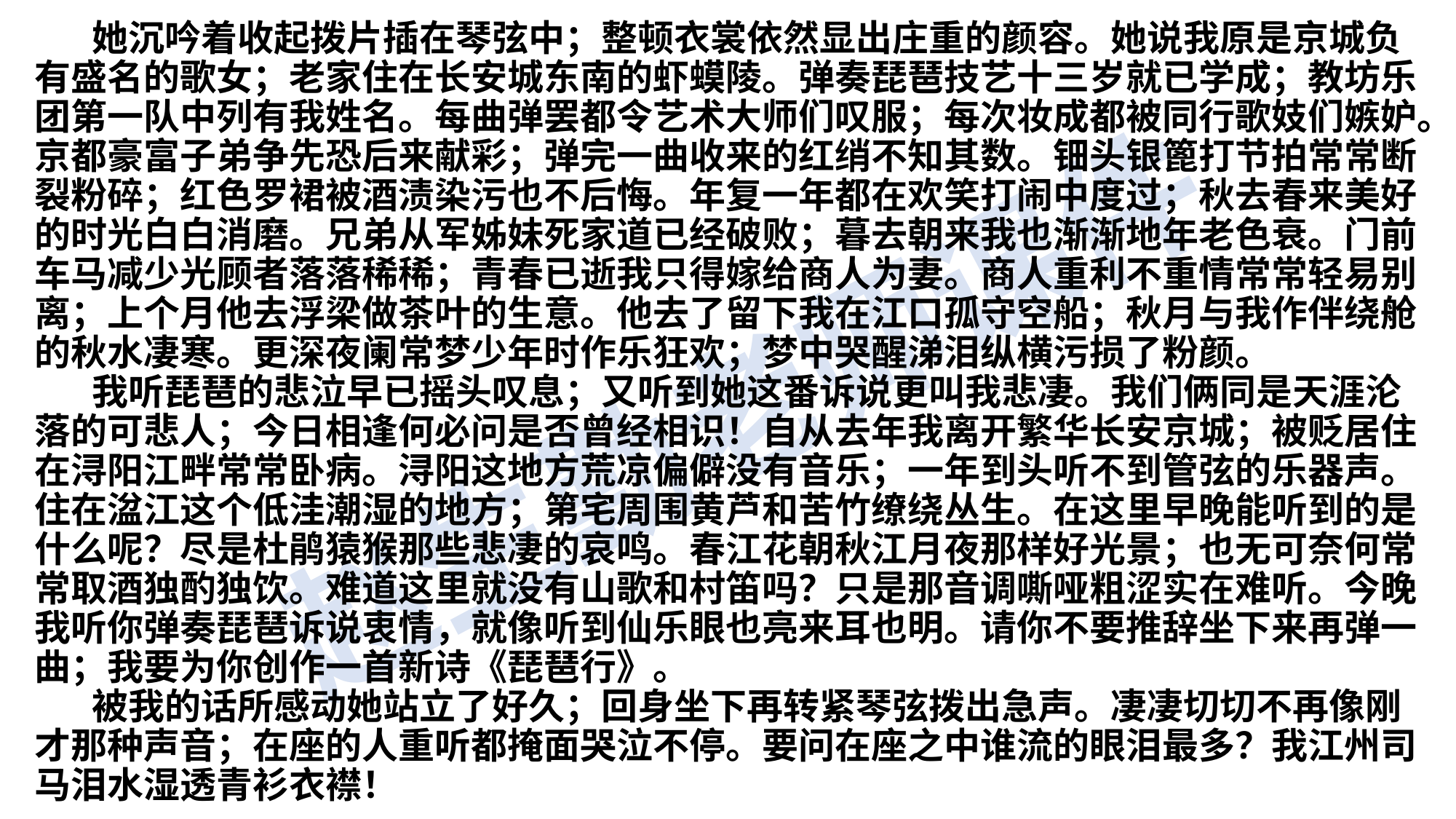

她沉吟着收起拨片插在琴弦中；整顿衣裳依然显出庄重的颜容。她说我原是京城负有盛名的歌女；老家住在长安城东南的虾蟆陵。弹奏琵琶技艺十三岁就已学成；教坊乐团第一队中列有我姓名。每曲弹罢都令艺术大师们叹服；每次妆成都被同行歌妓们嫉妒。京都豪富子弟争先恐后来献彩；弹完一曲收来的红绡不知其数。钿头银篦打节拍常常断裂粉碎；红色罗裙被酒渍染污也不后悔。年复一年都在欢笑打闹中度过；秋去春来美好的时光白白消磨。兄弟从军姊妹死家道已经破败；暮去朝来我也渐渐地年老色衰。门前车马减少光顾者落落稀稀；青春已逝我只得嫁给商人为妻。商人重利不重情常常轻易别离；上个月他去浮梁做茶叶的生意。他去了留下我在江口孤守空船；秋月与我作伴绕舱的秋水凄寒。更深夜阑常梦少年时作乐狂欢；梦中哭醒涕泪纵横污损了粉颜。
      我听琵琶的悲泣早已摇头叹息；又听到她这番诉说更叫我悲凄。我们俩同是天涯沦落的可悲人；今日相逢何必问是否曾经相识！自从去年我离开繁华长安京城；被贬居住在浔阳江畔常常卧病。浔阳这地方荒凉偏僻没有音乐；一年到头听不到管弦的乐器声。住在湓江这个低洼潮湿的地方；第宅周围黄芦和苦竹缭绕丛生。在这里早晚能听到的是什么呢？尽是杜鹃猿猴那些悲凄的哀鸣。春江花朝秋江月夜那样好光景；也无可奈何常常取酒独酌独饮。难道这里就没有山歌和村笛吗？只是那音调嘶哑粗涩实在难听。今晚我听你弹奏琵琶诉说衷情，就像听到仙乐眼也亮来耳也明。请你不要推辞坐下来再弹一曲；我要为你创作一首新诗《琵琶行》。
      被我的话所感动她站立了好久；回身坐下再转紧琴弦拨出急声。凄凄切切不再像刚才那种声音；在座的人重听都掩面哭泣不停。要问在座之中谁流的眼泪最多？我江州司马泪水湿透青衫衣襟！